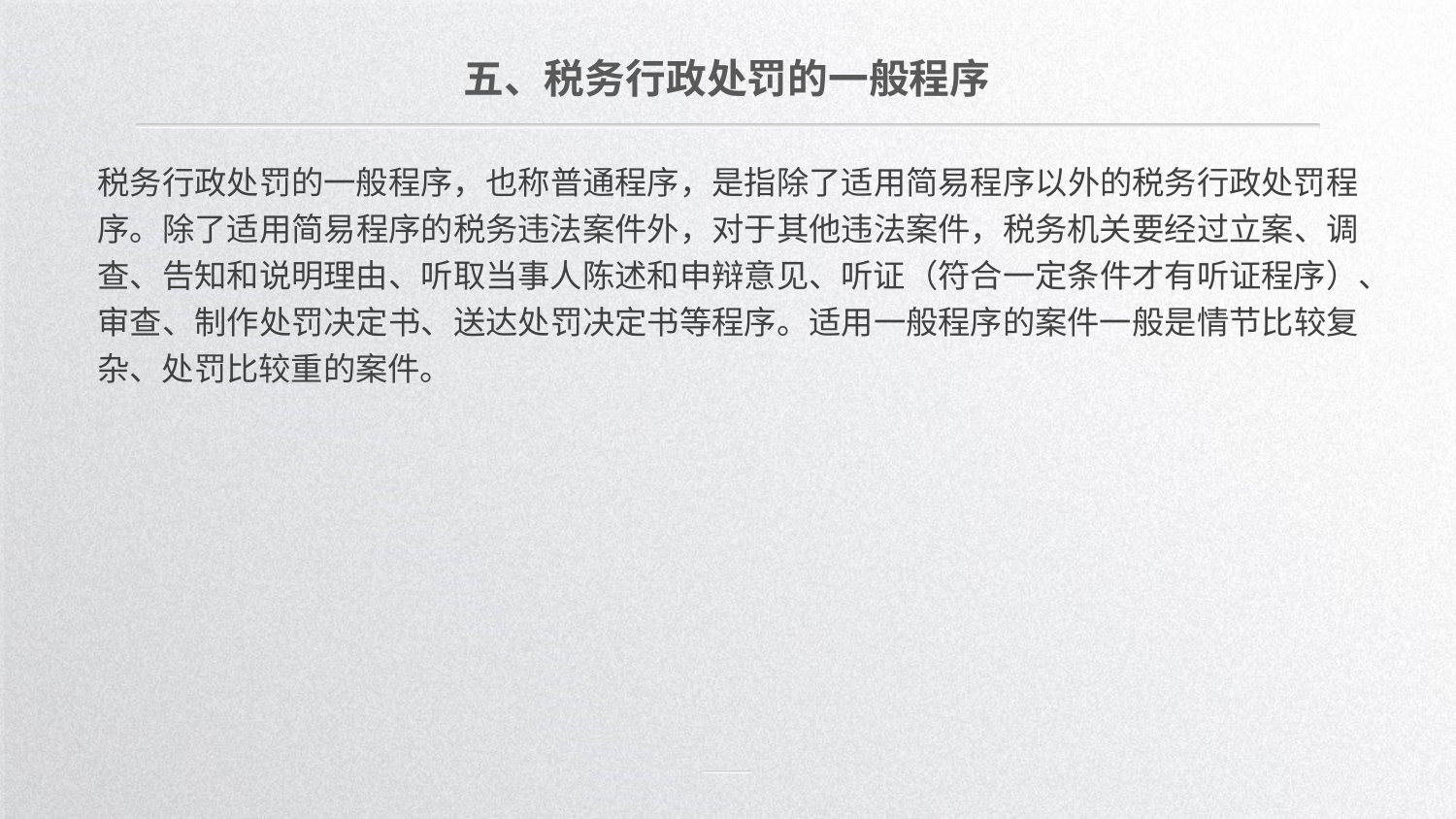

五、税务行政处罚的一般程序
税务行政处罚的一般程序，也称普通程序，是指除了适用简易程序以外的税务行政处罚程序。除了适用简易程序的税务违法案件外，对于其他违法案件，税务机关要经过立案、调查、告知和说明理由、听取当事人陈述和申辩意见、听证（符合一定条件才有听证程序）、审查、制作处罚决定书、送达处罚决定书等程序。适用一般程序的案件一般是情节比较复杂、处罚比较重的案件。